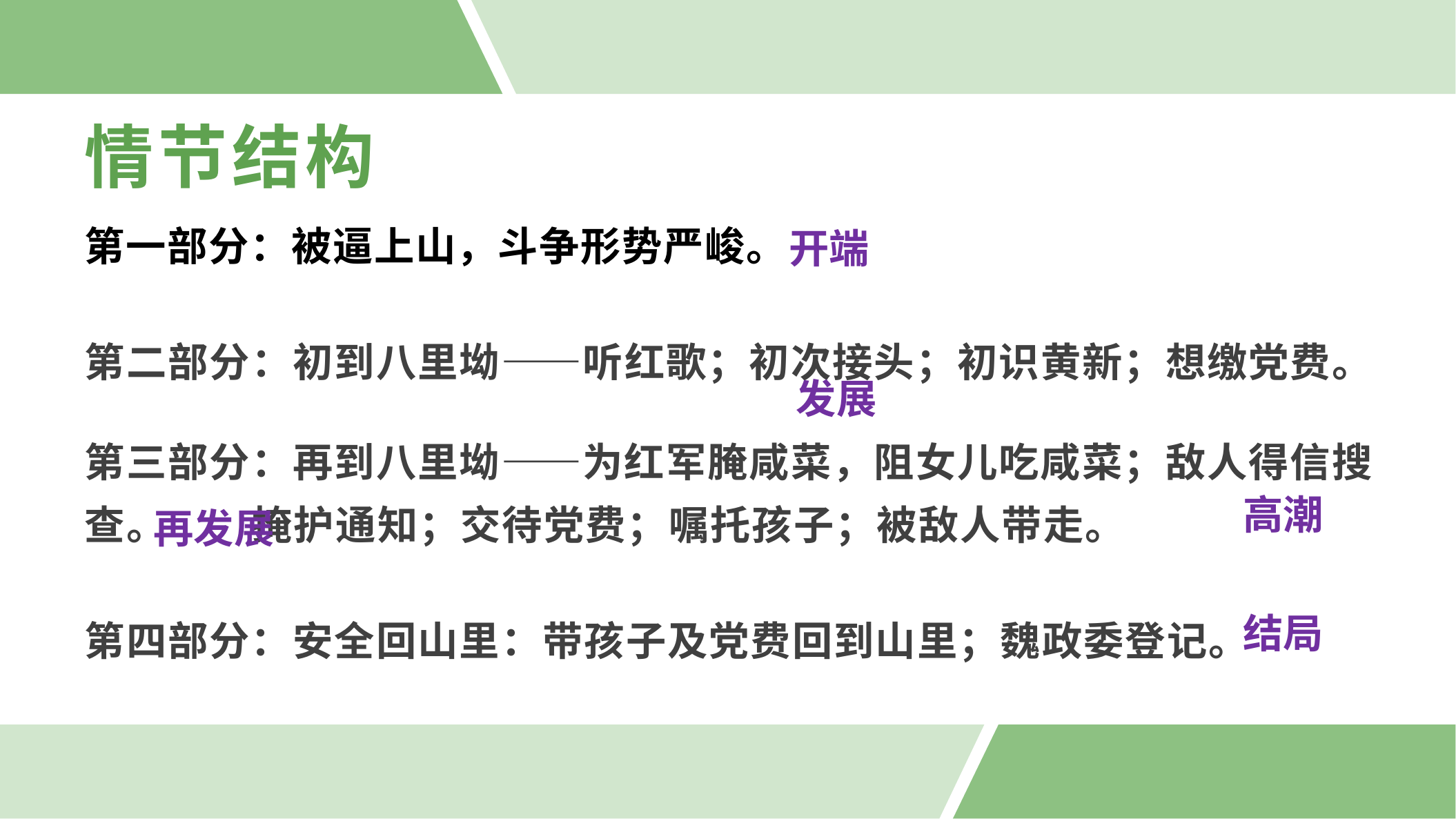

情节结构
开端
第一部分：被逼上山，斗争形势严峻。
第二部分：初到八里坳——听红歌；初次接头；初识黄新；想缴党费。
发展
第三部分：再到八里坳——为红军腌咸菜，阻女儿吃咸菜；敌人得信搜查。        掩护通知；交待党费；嘱托孩子；被敌人带走。
高潮
再发展
第四部分：安全回山里：带孩子及党费回到山里；魏政委登记。
结局